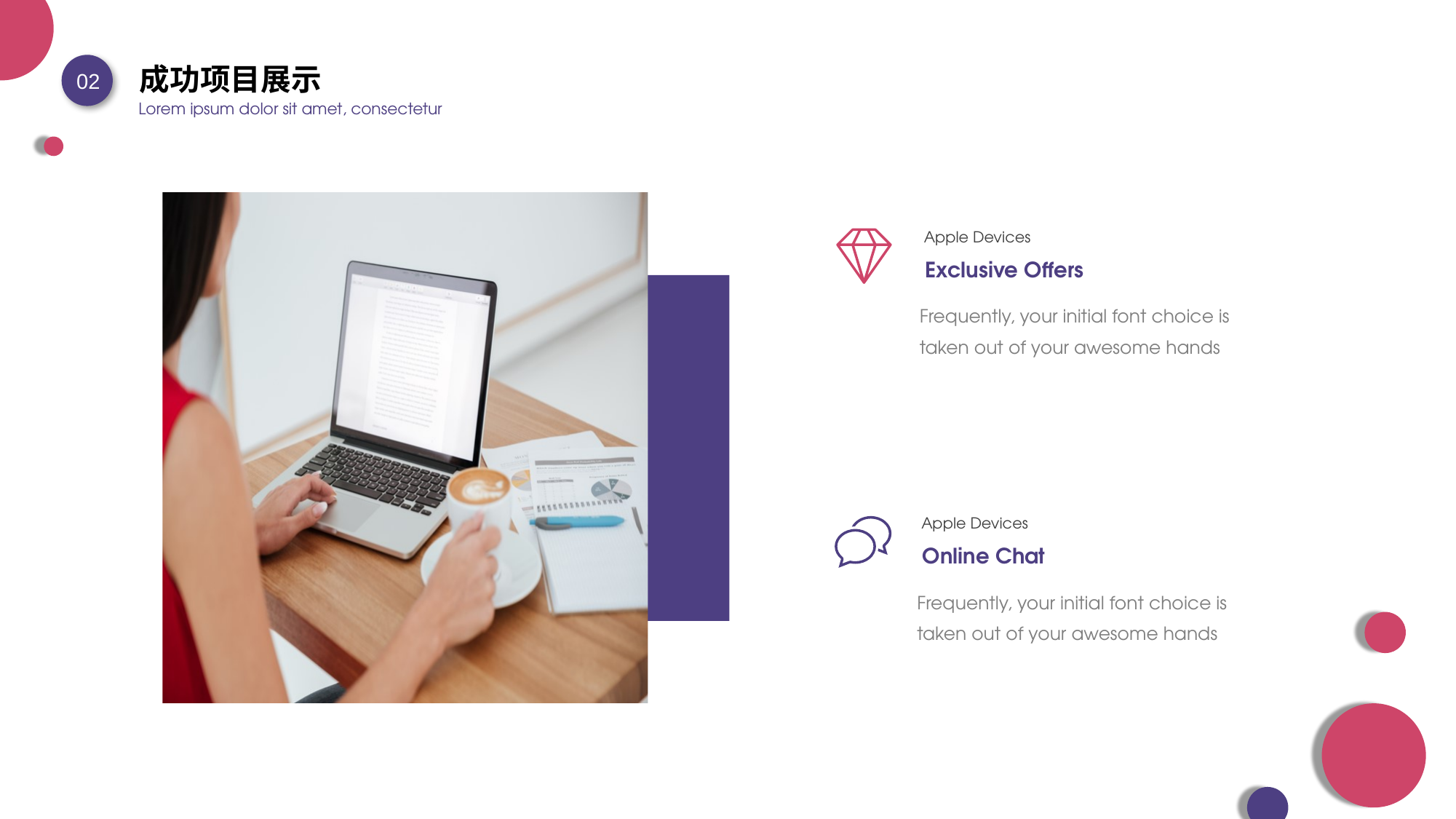

成功项目展示

02
Lorem ipsum dolor sit amet, consectetur

Apple Devices

Exclusive Offers

Frequently, your initial font choice is taken out of your awesome hands
Apple Devices

Online Chat
Frequently, your initial font choice is taken out of your awesome hands